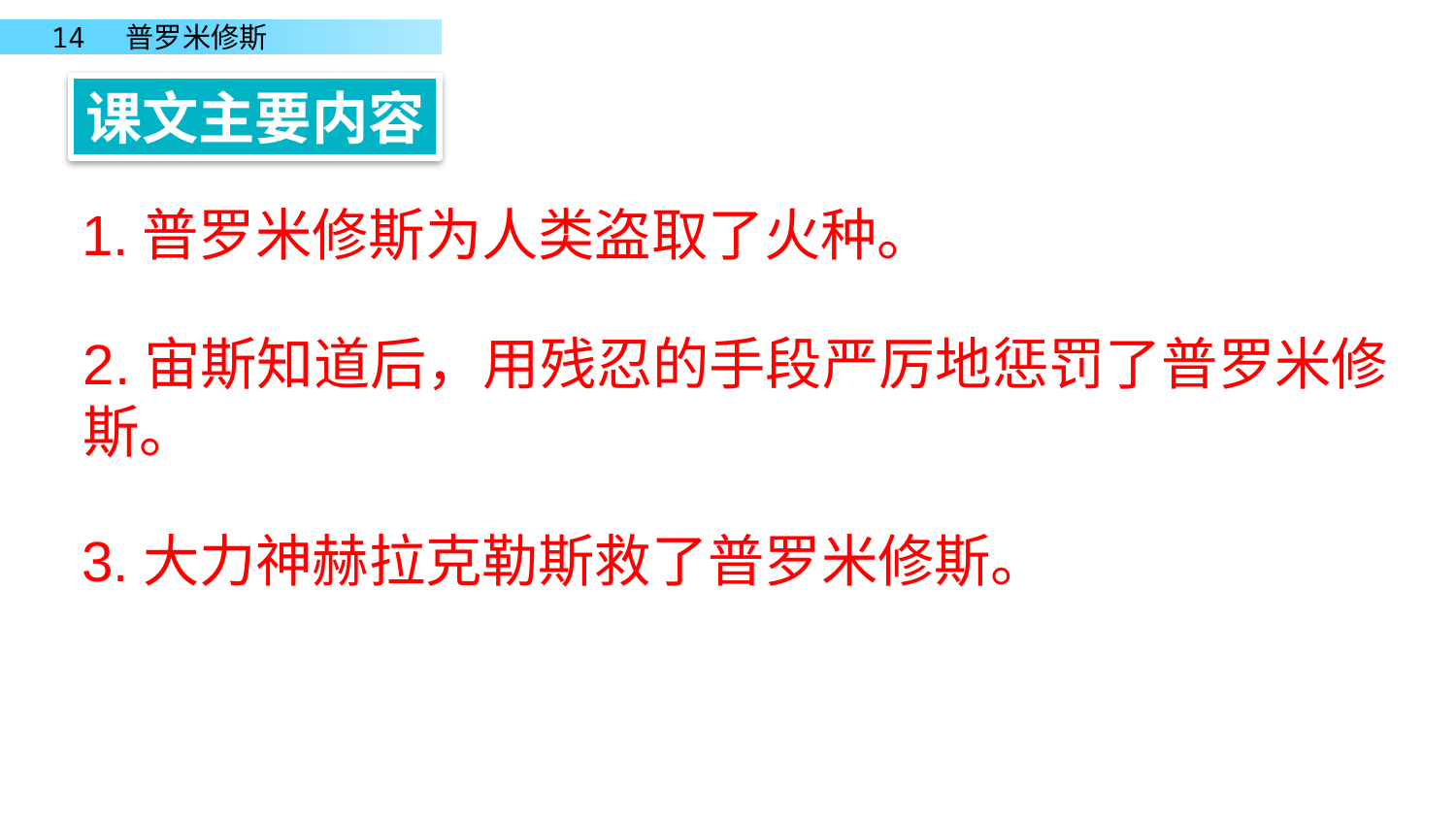

课文主要内容
1.普罗米修斯为人类盗取了火种。
2.宙斯知道后，用残忍的手段严厉地惩罚了普罗米修斯。
3.大力神赫拉克勒斯救了普罗米修斯。